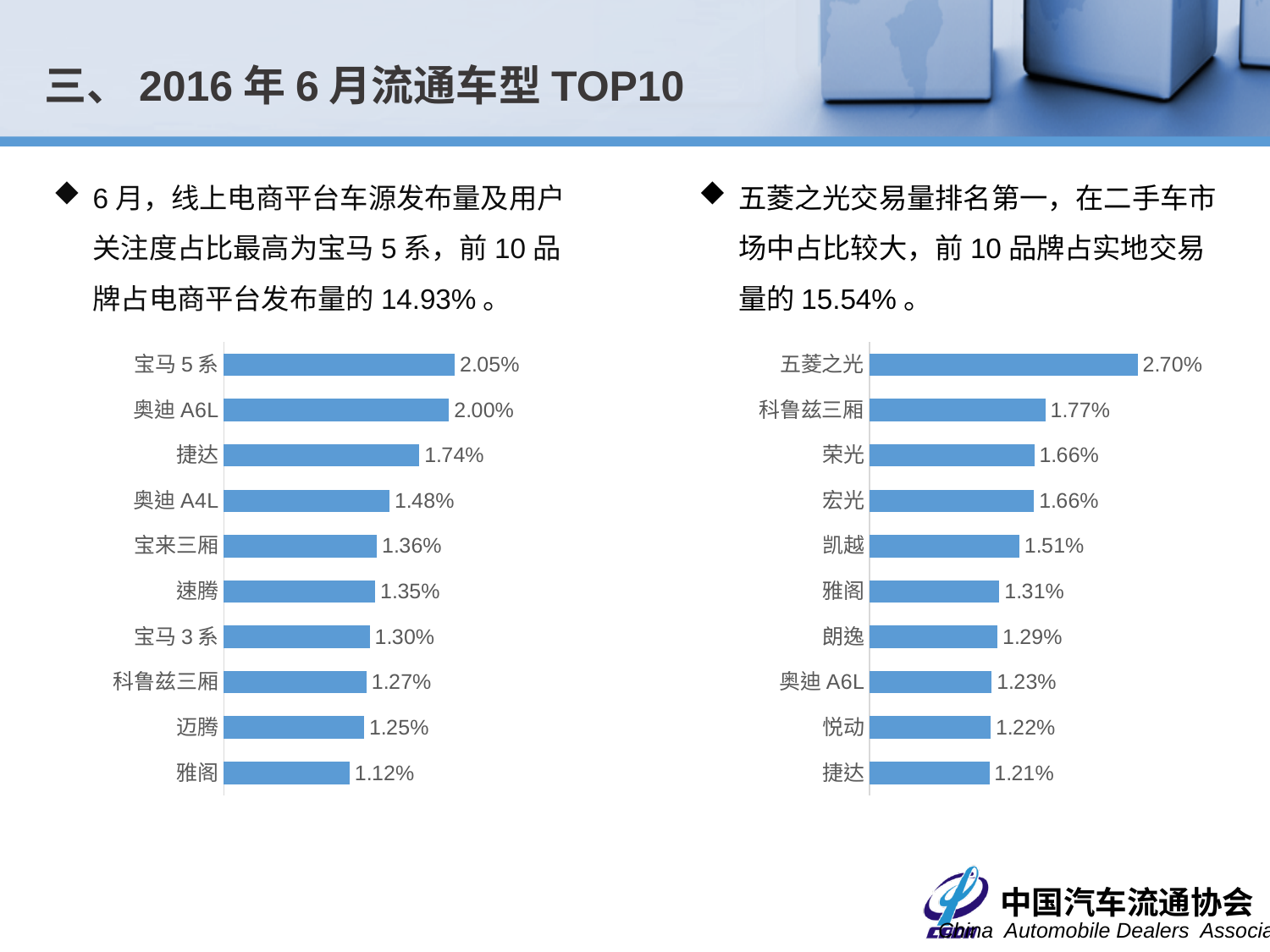

三、2016年6月流通车型TOP10
6月，线上电商平台车源发布量及用户关注度占比最高为宝马5系，前10品牌占电商平台发布量的14.93%。
五菱之光交易量排名第一，在二手车市场中占比较大，前10品牌占实地交易量的15.54%。

### Chart

| Category | 占比 |
|---|---|
| 宝马5系 | 0.0205489063972254 |
| 奥迪A6L | 0.0200477135582687 |
| 捷达 | 0.0174014153685772 |
| 奥迪A4L | 0.0147551171788857 |
| 宝来三厢 | 0.0136324452196227 |
| 速腾 | 0.0134720635111566 |
| 宝马3系 | 0.0129909183857581 |
| 科鲁兹三厢 | 0.0127102503959423 |
| 迈腾 | 0.0124897255468014 |
| 雅阁 | 0.0112066718790722 |

### Chart

| Category | 占比 |
|---|---|
| 五菱之光 | 0.0269815528076221 |
| 科鲁兹三厢 | 0.0176971416987634 |
| 荣光 | 0.0165822015001014 |
| 宏光 | 0.0165619298601257 |
| 凯越 | 0.0150821001419015 |
| 雅阁 | 0.0130752077843097 |
| 朗逸 | 0.0128927630245287 |
| 奥迪A6L | 0.0123048854652341 |
| 悦动 | 0.0122035272653558 |
| 捷达 | 0.0120616257855261 |